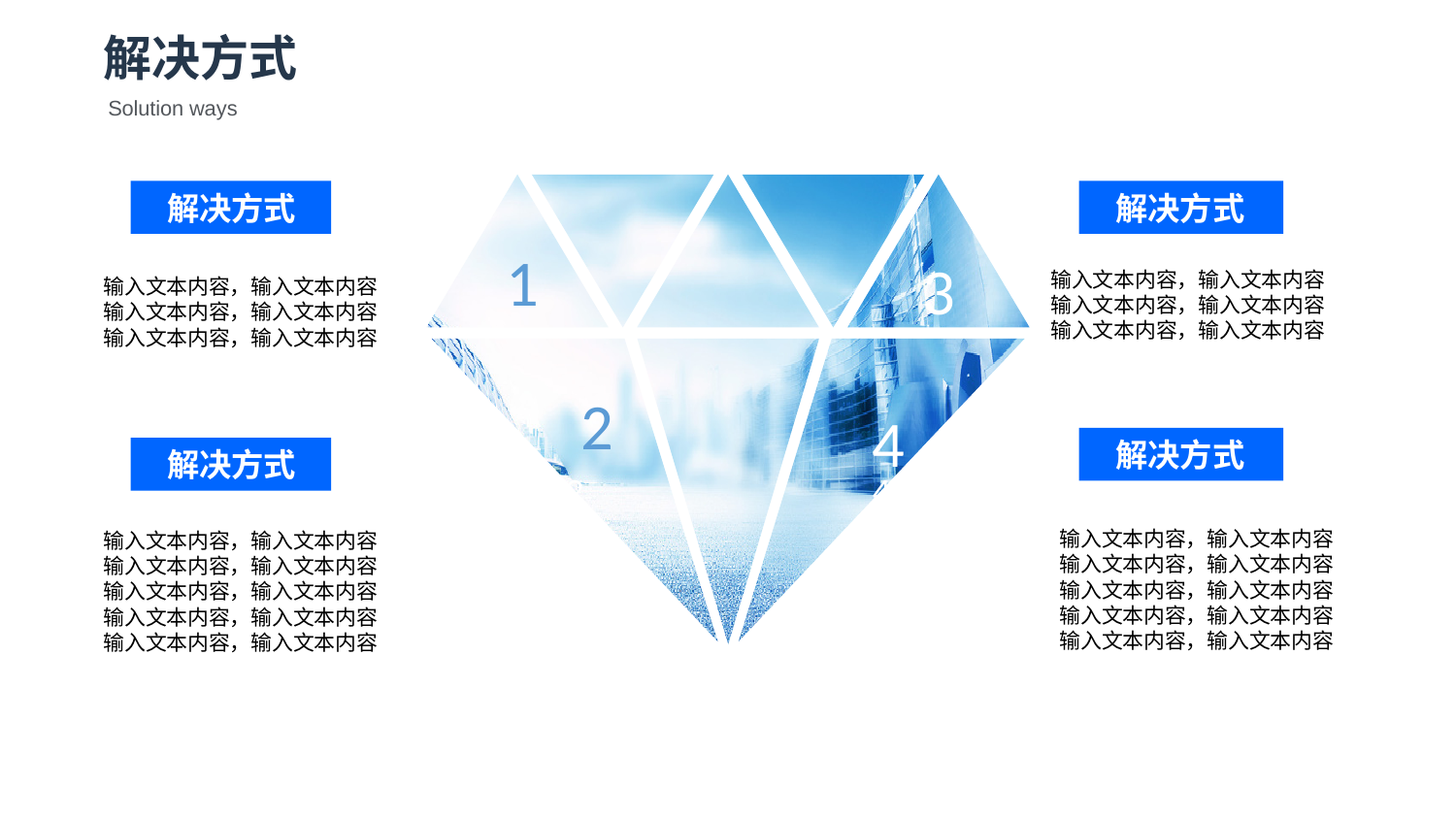

解决方式
Solution ways

3
2

4
  解决方式
  解决方式
 1
输入文本内容，输入文本内容
输入文本内容，输入文本内容
输入文本内容，输入文本内容
输入文本内容，输入文本内容
输入文本内容，输入文本内容
输入文本内容，输入文本内容
2
4
  解决方式
  解决方式
输入文本内容，输入文本内容
输入文本内容，输入文本内容
输入文本内容，输入文本内容
输入文本内容，输入文本内容
输入文本内容，输入文本内容
输入文本内容，输入文本内容
输入文本内容，输入文本内容
输入文本内容，输入文本内容
输入文本内容，输入文本内容
输入文本内容，输入文本内容